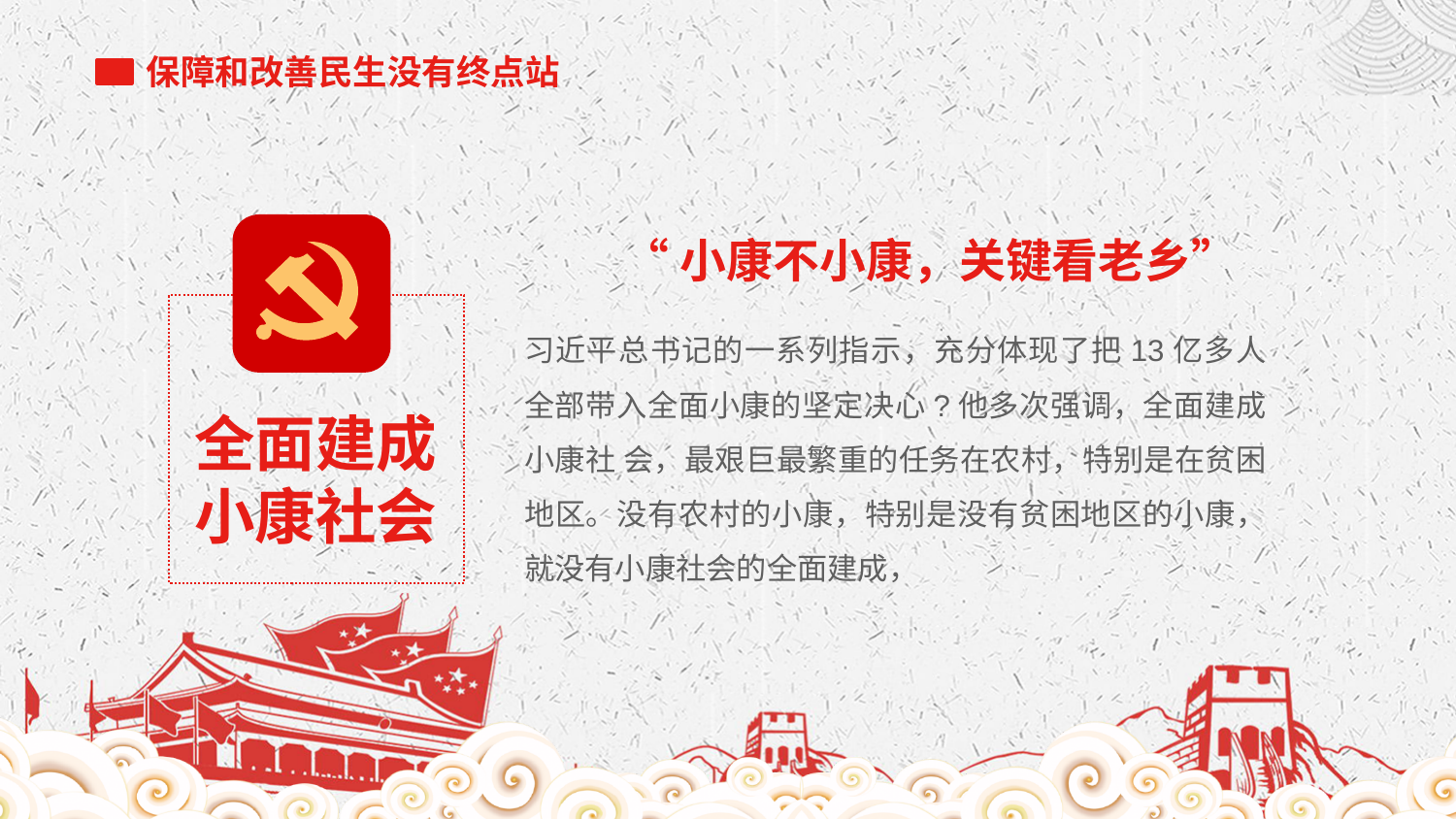

保障和改善民生没有终点站

“小康不小康，关键看老乡”

习近平总书记的一系列指示，充分体现了把13亿多人全部带入全面小康的坚定决心?他多次强调，全面建成小康社 会，最艰巨最繁重的任务在农村，特别是在贫困地区。没有农村的小康，特别是没有贫困地区的小康，就没有小康社会的全面建成，
全面建成
小康社会
字符延长可删除